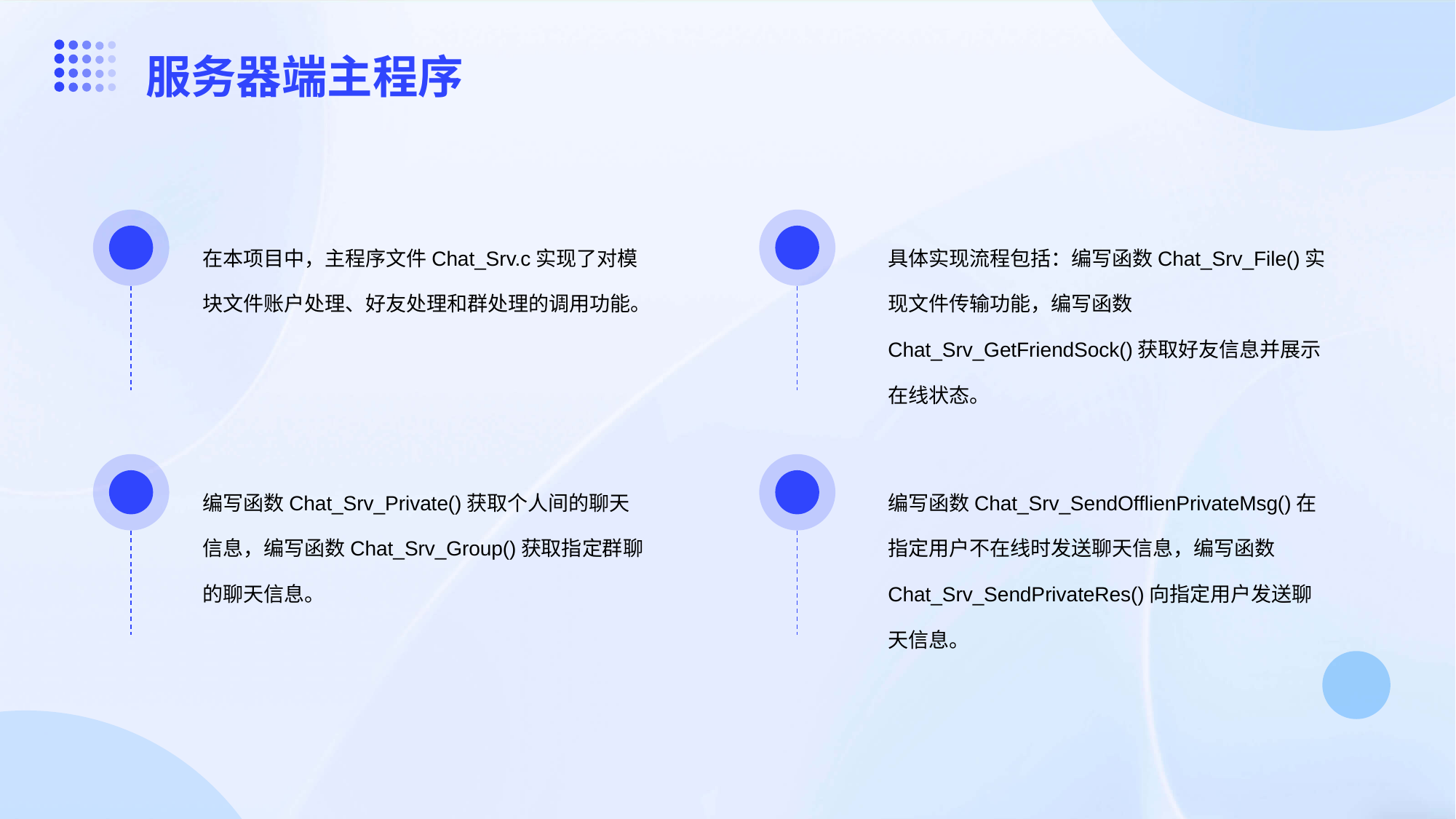

服务器端主程序

在本项目中，主程序文件Chat_Srv.c实现了对模块文件账户处理、好友处理和群处理的调用功能。

具体实现流程包括：编写函数Chat_Srv_File()实现文件传输功能，编写函数Chat_Srv_GetFriendSock()获取好友信息并展示在线状态。

编写函数Chat_Srv_Private()获取个人间的聊天信息，编写函数Chat_Srv_Group()获取指定群聊的聊天信息。

编写函数Chat_Srv_SendOfflienPrivateMsg()在指定用户不在线时发送聊天信息，编写函数Chat_Srv_SendPrivateRes()向指定用户发送聊天信息。